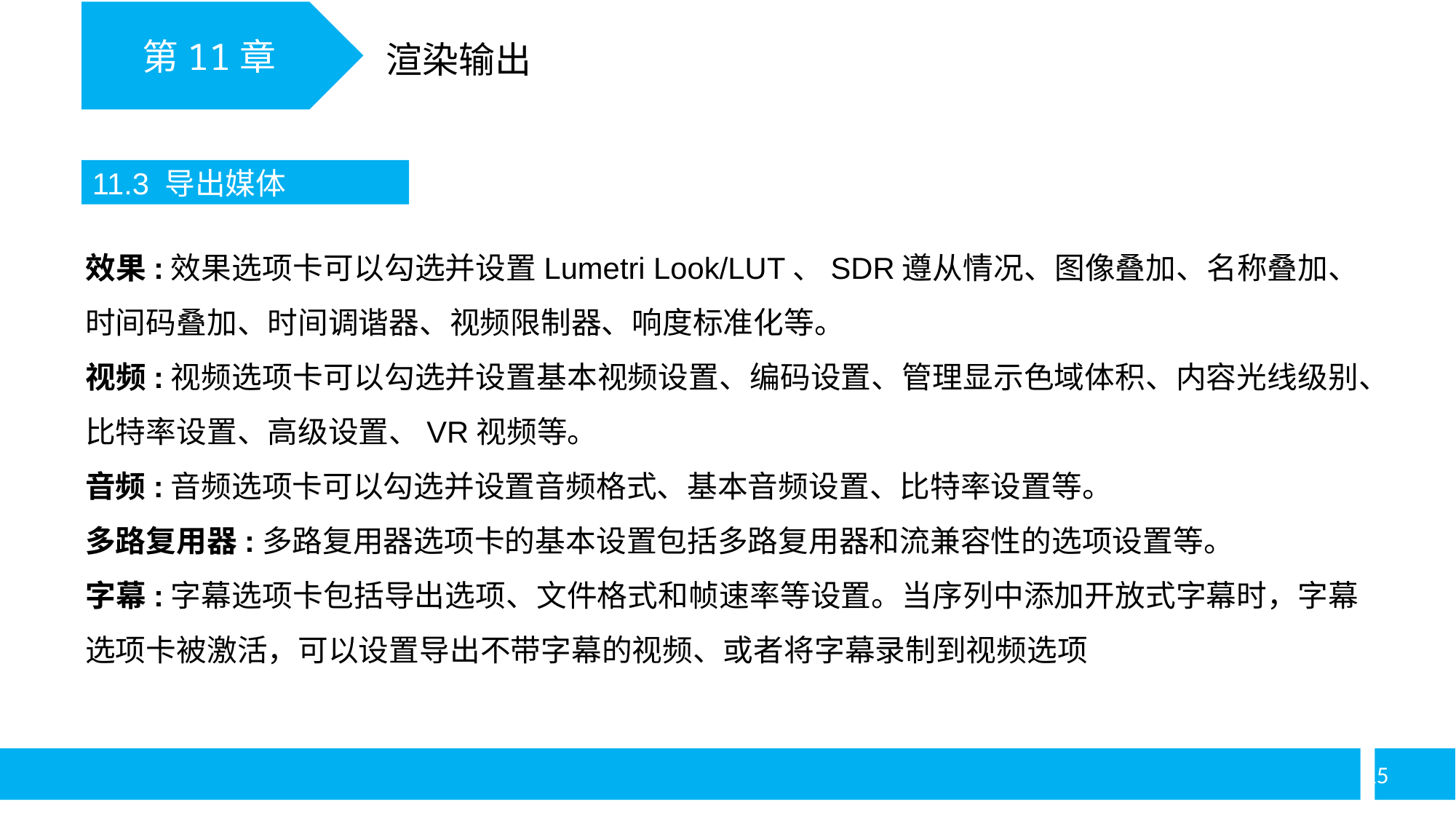

第11章
渲染输出
11.3 导出媒体
效果:效果选项卡可以勾选并设置Lumetri Look/LUT、SDR遵从情况、图像叠加、名称叠加、时间码叠加、时间调谐器、视频限制器、响度标准化等。
视频:视频选项卡可以勾选并设置基本视频设置、编码设置、管理显示色域体积、内容光线级别、比特率设置、高级设置、VR视频等。
音频:音频选项卡可以勾选并设置音频格式、基本音频设置、比特率设置等。
多路复用器:多路复用器选项卡的基本设置包括多路复用器和流兼容性的选项设置等。
字幕:字幕选项卡包括导出选项、文件格式和帧速率等设置。当序列中添加开放式字幕时，字幕选项卡被激活，可以设置导出不带字幕的视频、或者将字幕录制到视频选项